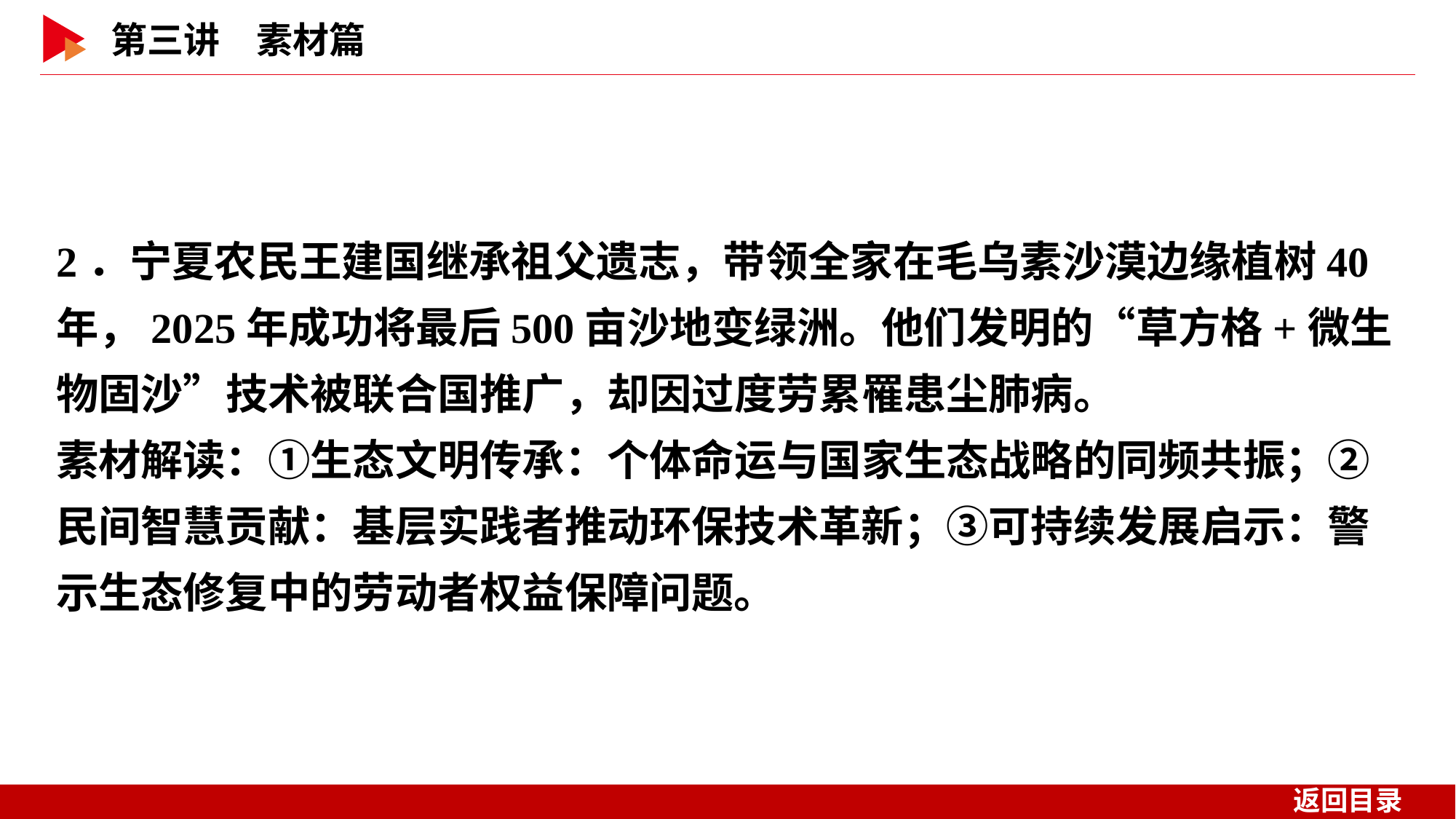

2．宁夏农民王建国继承祖父遗志，带领全家在毛乌素沙漠边缘植树40年，2025年成功将最后500亩沙地变绿洲。他们发明的“草方格+微生物固沙”技术被联合国推广，却因过度劳累罹患尘肺病。
素材解读：①生态文明传承：个体命运与国家生态战略的同频共振；②民间智慧贡献：基层实践者推动环保技术革新；③可持续发展启示：警示生态修复中的劳动者权益保障问题。